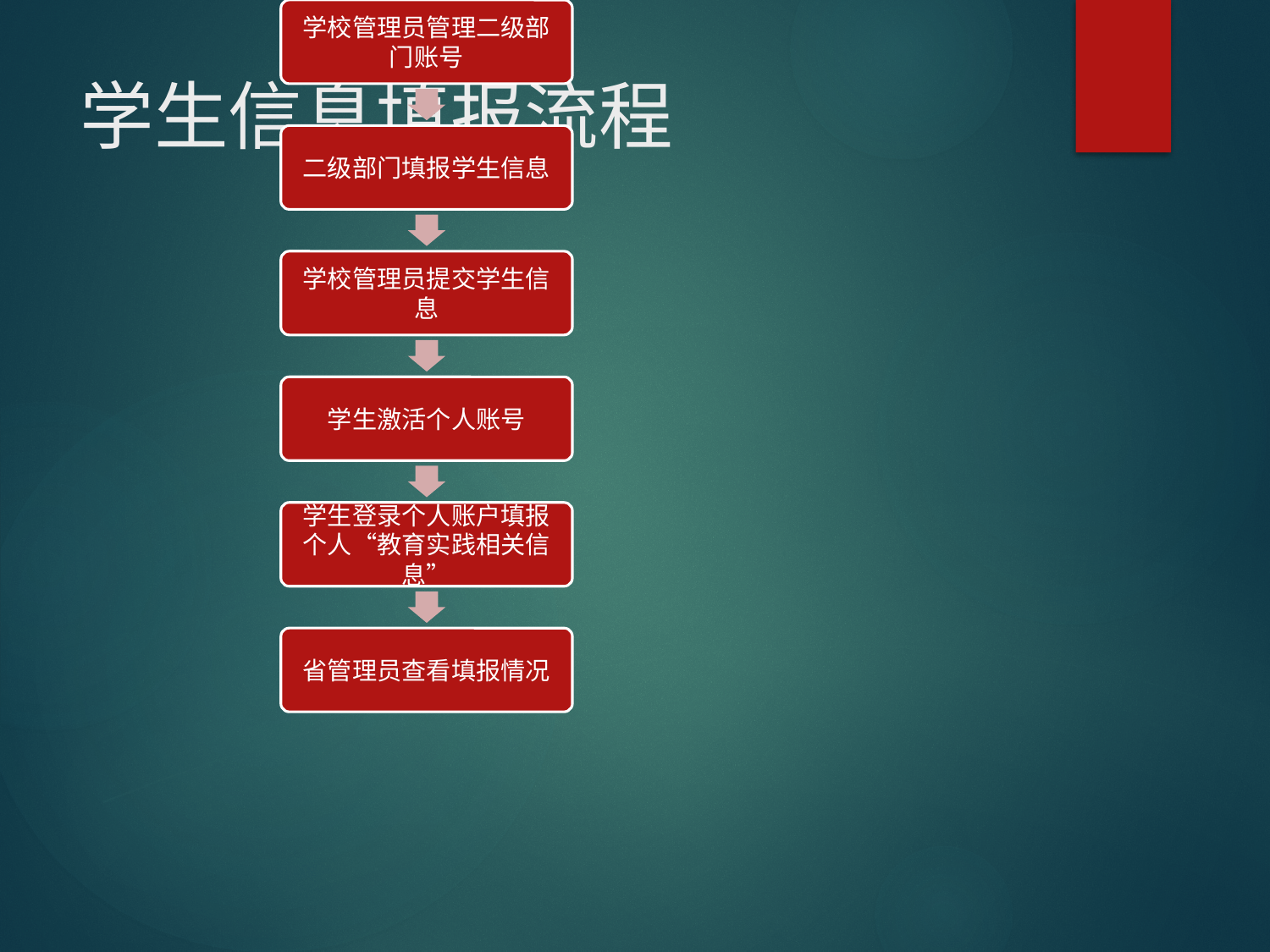

# 学生信息填报流程
学校管理员管理二级部门账号

二级部门填报学生信息

学校管理员提交学生信息

学生激活个人账号

学生登录个人账户填报个人“教育实践相关信息”

省管理员查看填报情况